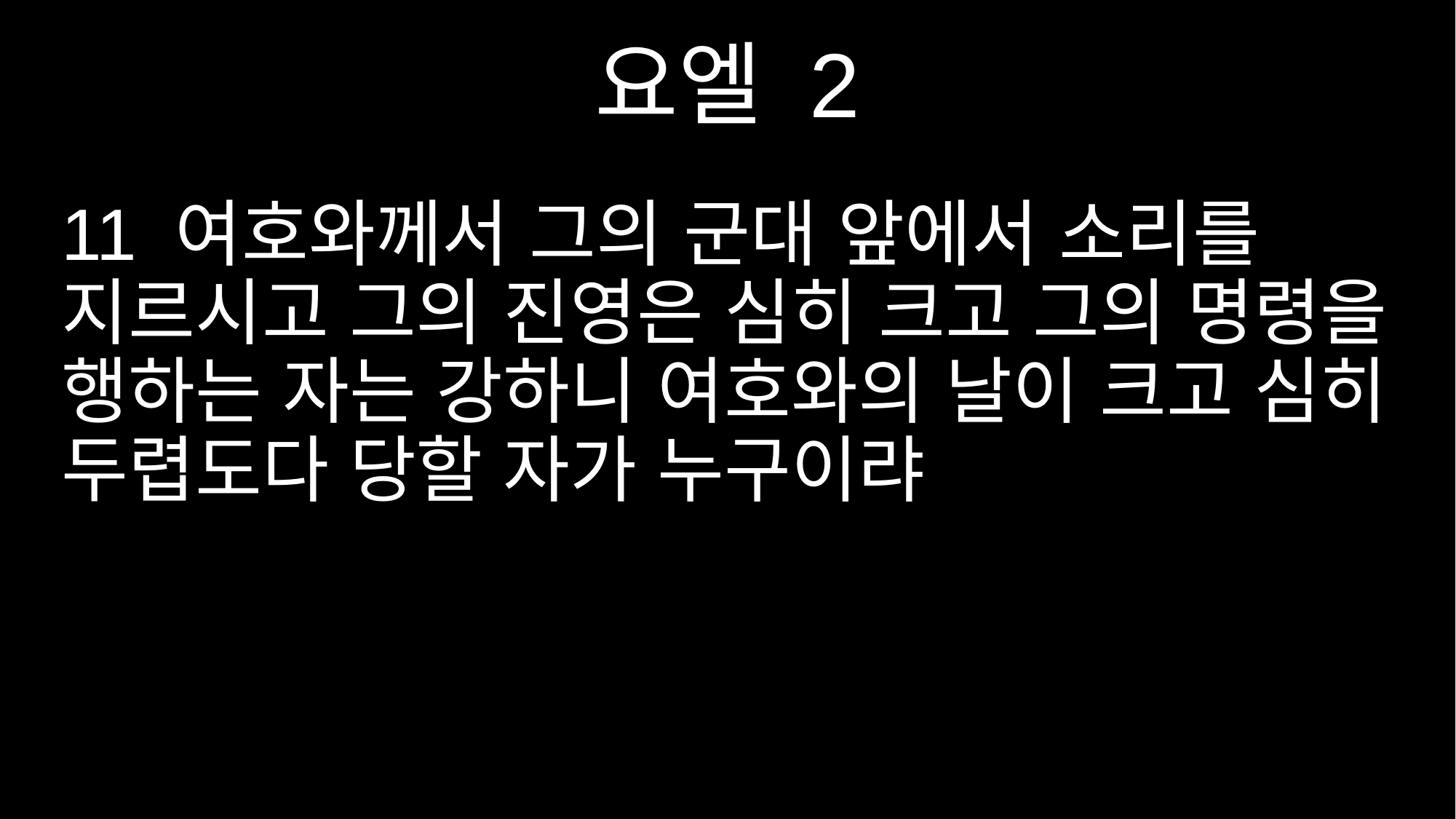

요엘 2
11 여호와께서 그의 군대 앞에서 소리를 지르시고 그의 진영은 심히 크고 그의 명령을 행하는 자는 강하니 여호와의 날이 크고 심히 두렵도다 당할 자가 누구이랴